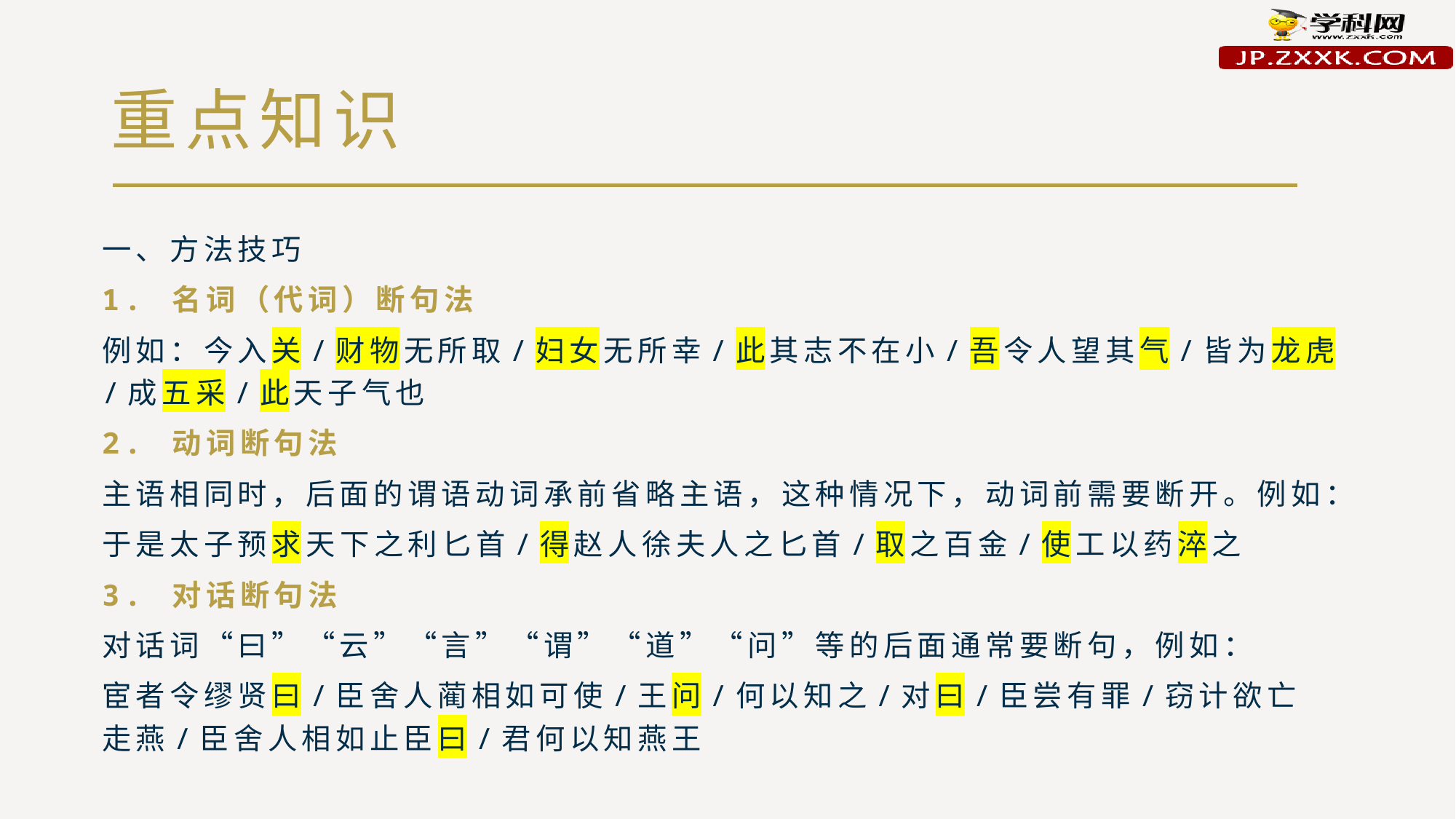

# 重点知识
一、方法技巧
1. 名词（代词）断句法
例如：今入关/财物无所取/妇女无所幸/此其志不在小/吾令人望其气/皆为龙虎/成五采/此天子气也
2. 动词断句法
主语相同时，后面的谓语动词承前省略主语，这种情况下，动词前需要断开。例如：
于是太子预求天下之利匕首/得赵人徐夫人之匕首/取之百金/使工以药淬之
3. 对话断句法
对话词“曰”“云”“言”“谓”“道”“问”等的后面通常要断句，例如：
宦者令缪贤曰/臣舍人蔺相如可使/王问/何以知之/对曰/臣尝有罪/窃计欲亡走燕/臣舍人相如止臣曰/君何以知燕王